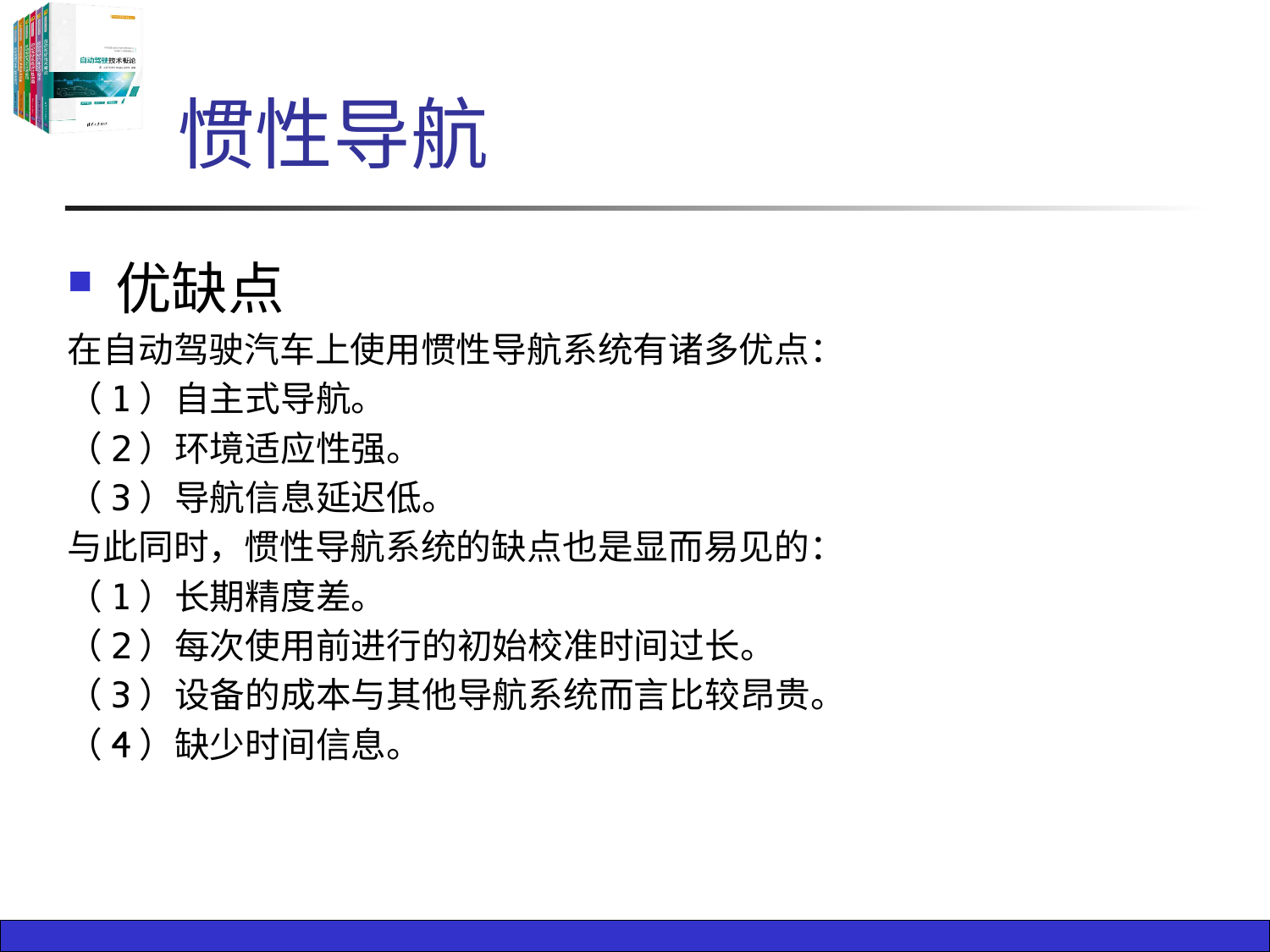

# 惯性导航
优缺点
在自动驾驶汽车上使用惯性导航系统有诸多优点：
（1）自主式导航。
（2）环境适应性强。
（3）导航信息延迟低。
与此同时，惯性导航系统的缺点也是显而易见的：
（1）长期精度差。
（2）每次使用前进行的初始校准时间过长。
（3）设备的成本与其他导航系统而言比较昂贵。
（4）缺少时间信息。